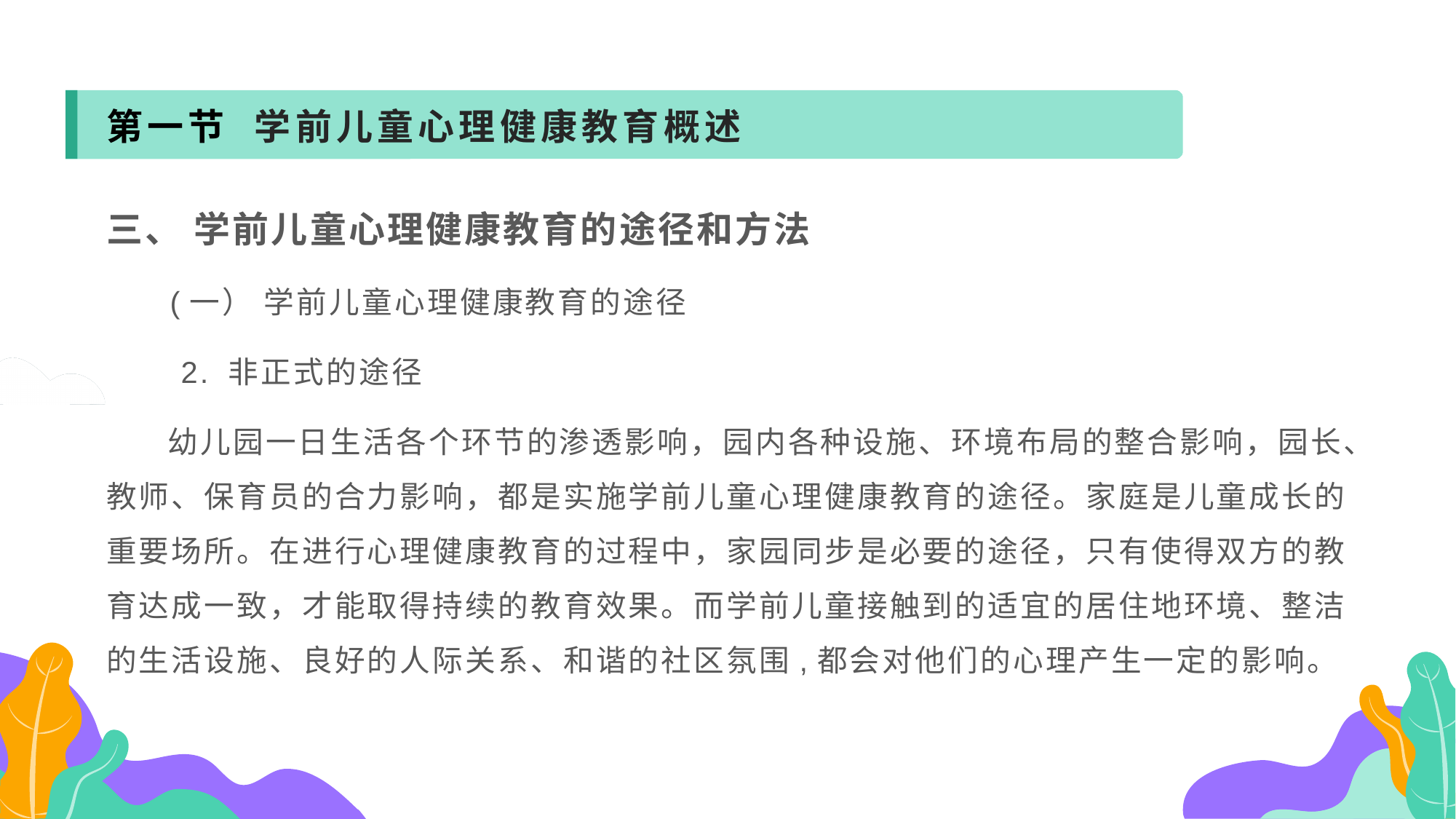

第一节  学前儿童心理健康教育概述
三、 学前儿童心理健康教育的途径和方法
      (一） 学前儿童心理健康教育的途径
       2. 非正式的途径
      幼儿园一日生活各个环节的渗透影响，园内各种设施、环境布局的整合影响，园长、教师、保育员的合力影响，都是实施学前儿童心理健康教育的途径。家庭是儿童成长的重要场所。在进行心理健康教育的过程中，家园同步是必要的途径，只有使得双方的教育达成一致，才能取得持续的教育效果。而学前儿童接触到的适宜的居住地环境、整洁的生活设施、良好的人际关系、和谐的社区氛围,都会对他们的心理产生一定的影响。